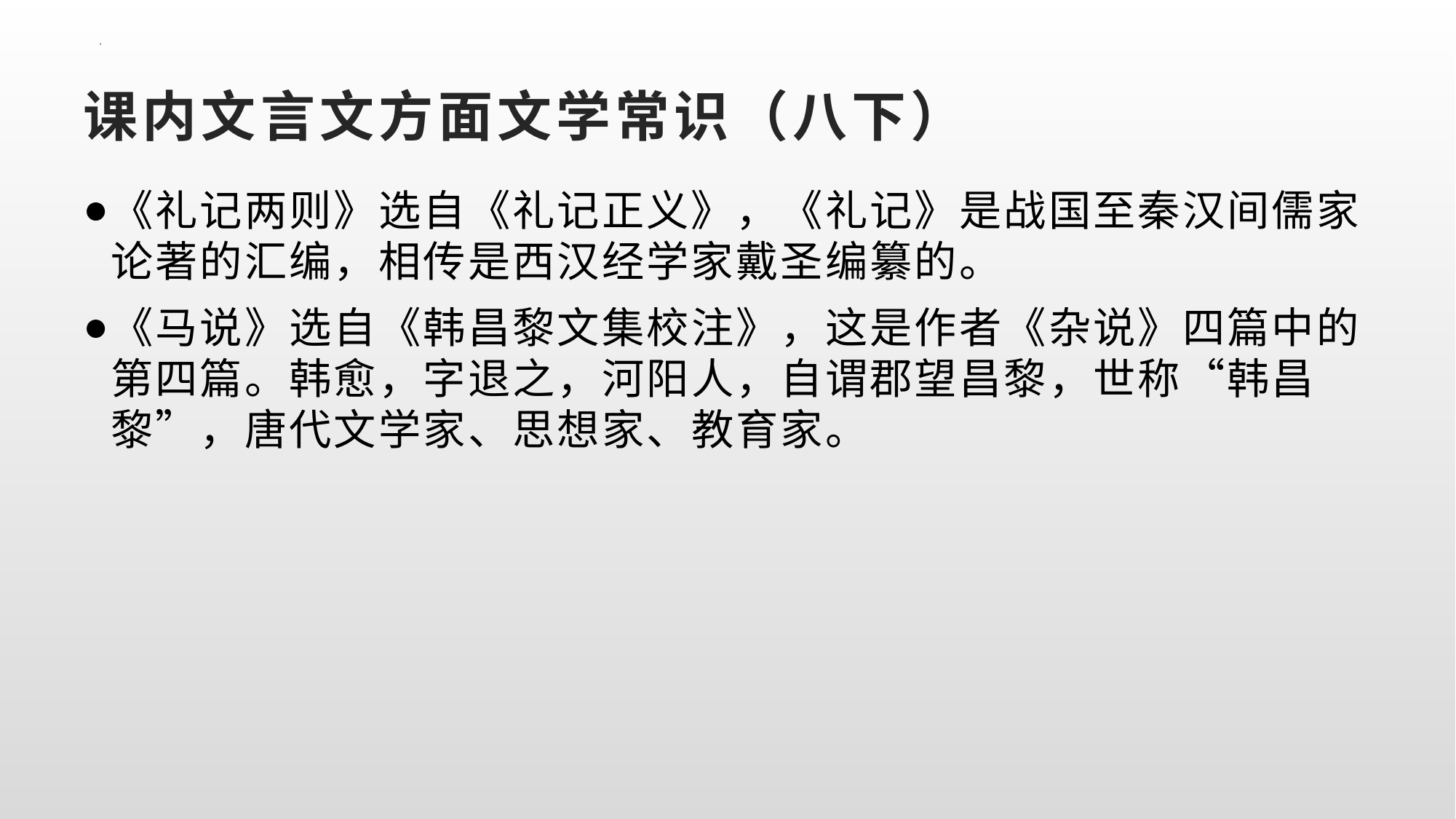

# 课内文言文方面文学常识（八下）
《礼记两则》选自《礼记正义》，《礼记》是战国至秦汉间儒家论著的汇编，相传是西汉经学家戴圣编纂的。
《马说》选自《韩昌黎文集校注》，这是作者《杂说》四篇中的第四篇。韩愈，字退之，河阳人，自谓郡望昌黎，世称“韩昌黎”，唐代文学家、思想家、教育家。